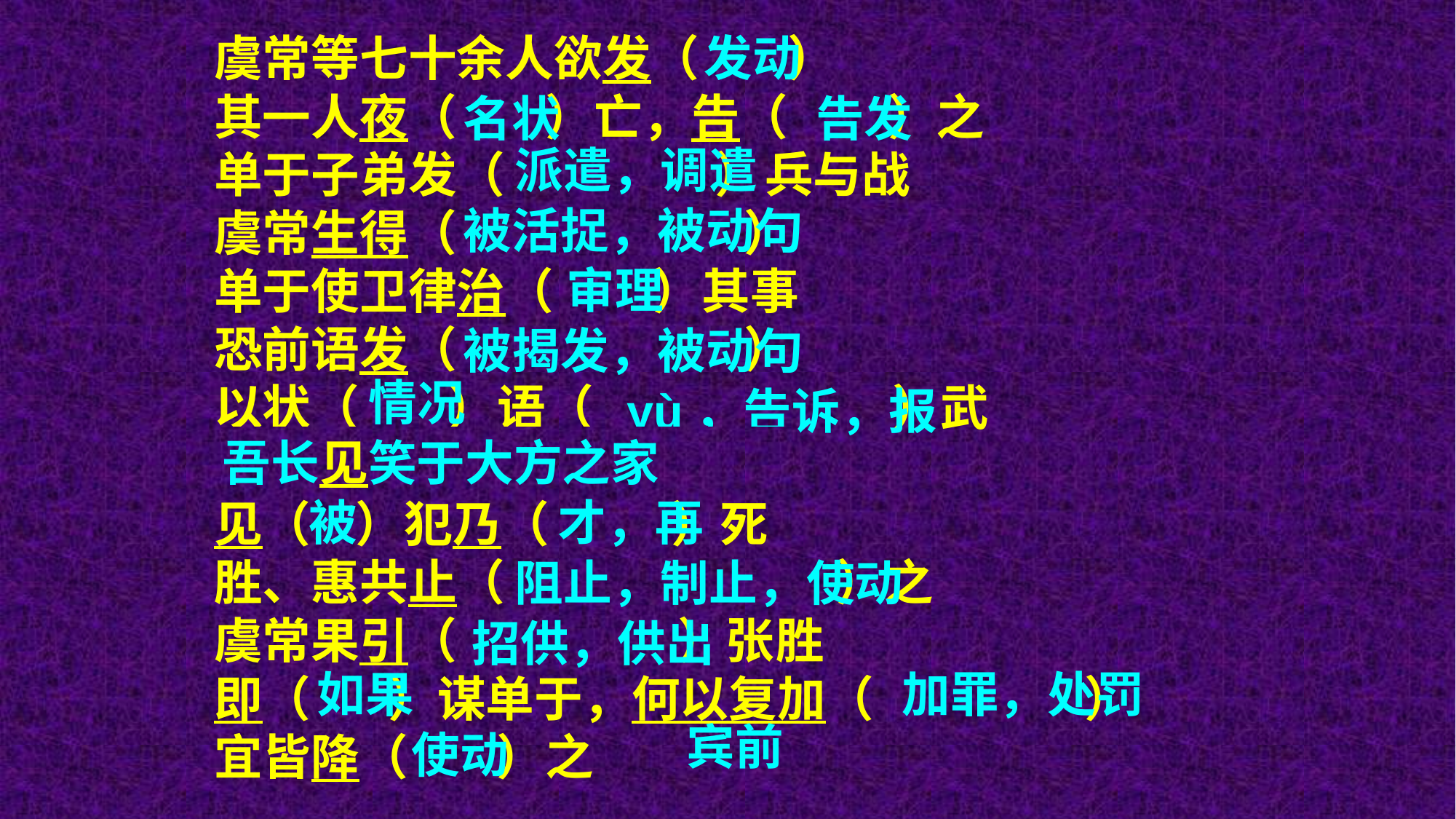

虞常等七十余人欲发（        ）
其一人夜（        ）亡，告（         ）之
单于子弟发（                   ）兵与战
虞常生得（                          ）
单于使卫律治（         ）其事
恐前语发（                          ）
以状（        ）语（                           ）武
此必及（                   ）我
见（    ）犯乃（           ）死
胜、惠共止（                              ）之
虞常果引（                    ）张胜
即（       ）谋单于，何以复加（                   ）
宜皆降（        ）之
发动
名状
告发
派遣，调遣
被活捉，被动句
审理
被揭发，被动句
情况
yù，告诉，报告
吾长见笑于大方之家
到，牵连到
被
才，再
阻止，制止，使动
招供，供出
如果
加罪，处罚
宾前
使动